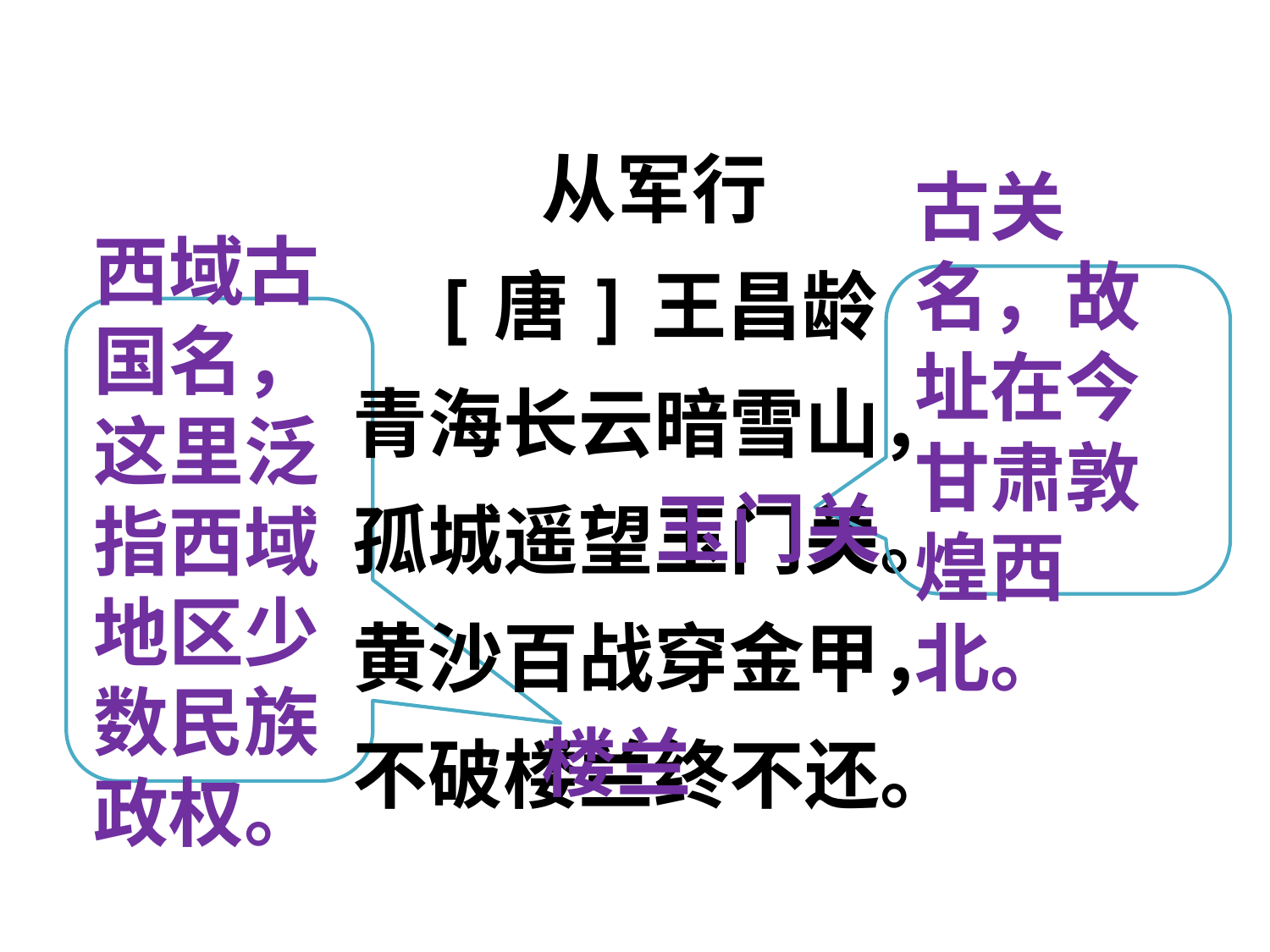

诗歌解读
从军行
[唐]王昌龄
青海长云暗雪山，
孤城遥望玉门关。
黄沙百战穿金甲，
不破楼兰终不还。
古关名，故址在今甘肃敦煌西北。
西域古国名，这里泛指西域地区少数民族政权。
玉门关
楼兰